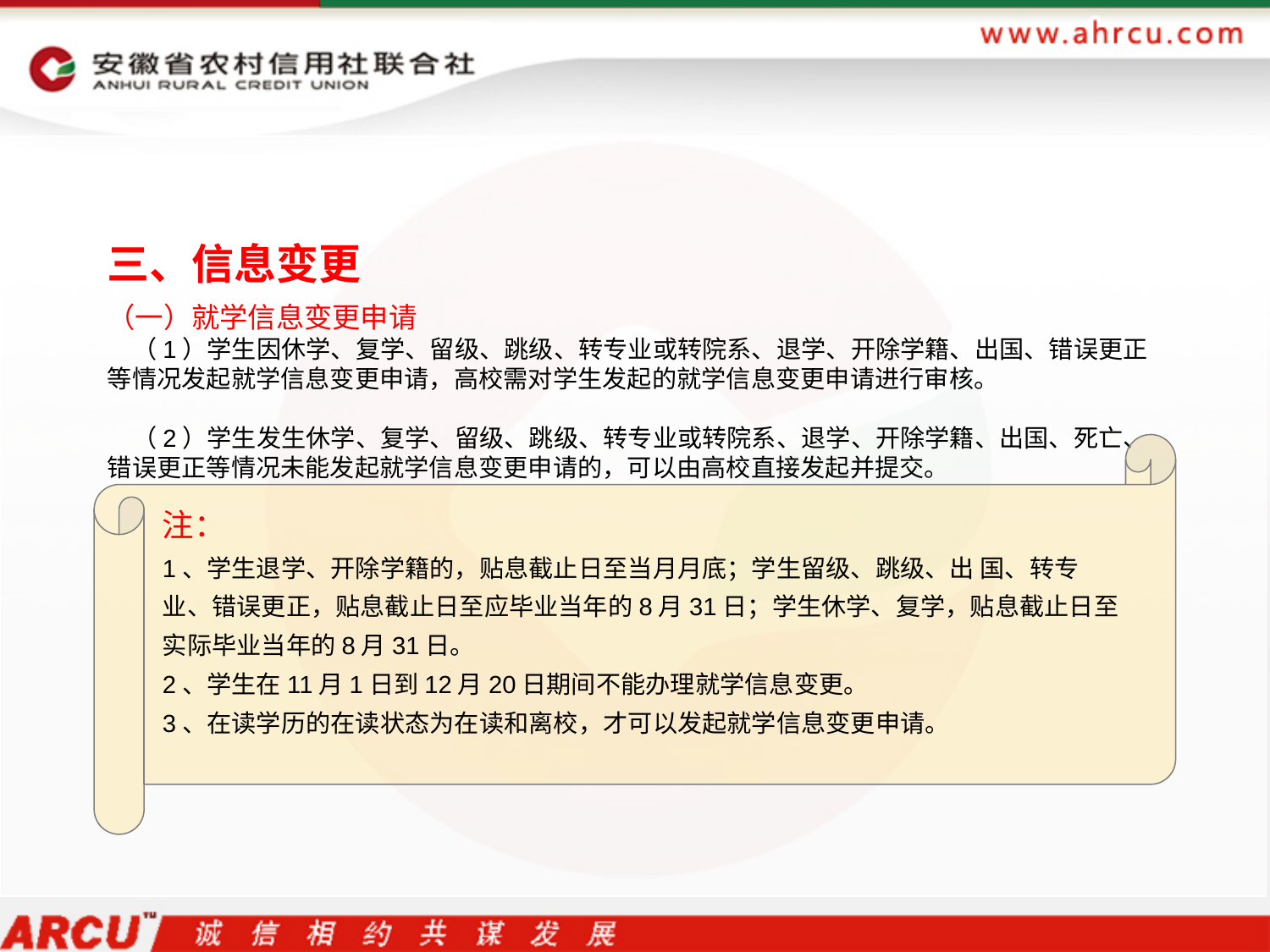

三、信息变更
（一）就学信息变更申请
（1）学生因休学、复学、留级、跳级、转专业或转院系、退学、开除学籍、出国、错误更正等情况发起就学信息变更申请，高校需对学生发起的就学信息变更申请进行审核。

（2）学生发生休学、复学、留级、跳级、转专业或转院系、退学、开除学籍、出国、死亡、错误更正等情况未能发起就学信息变更申请的，可以由高校直接发起并提交。

注：
1、学生退学、开除学籍的，贴息截止日至当月月底；学生留级、跳级、出 国、转专业、错误更正，贴息截止日至应毕业当年的8月31日；学生休学、复学，贴息截止日至实际毕业当年的8月31日。
2、学生在11月1日到12月20日期间不能办理就学信息变更。
3、在读学历的在读状态为在读和离校，才可以发起就学信息变更申请。